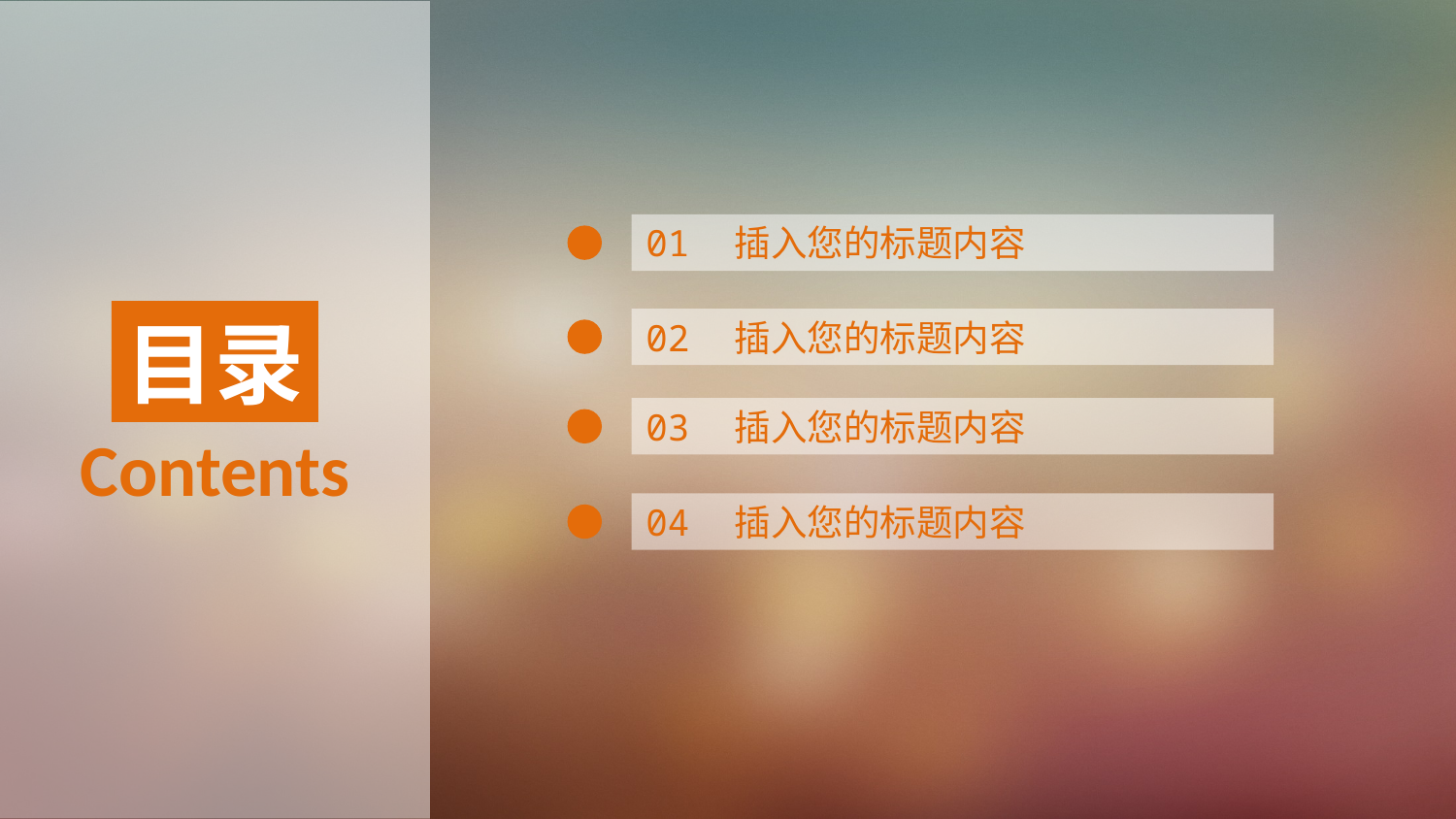

01　插入您的标题内容

目录
02　插入您的标题内容

03　插入您的标题内容

Contents
04　插入您的标题内容